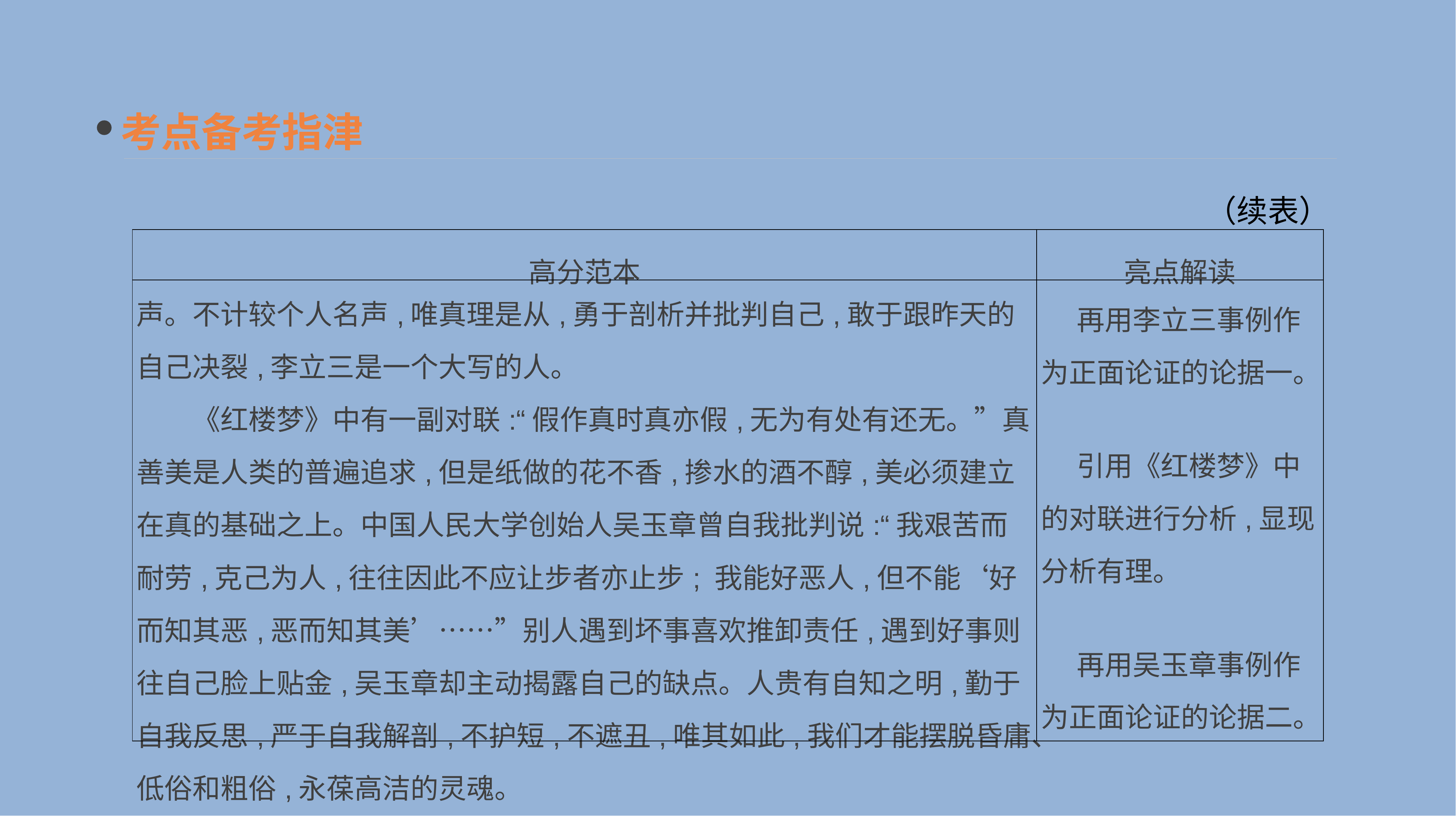

考点备考指津

（续表）
| 高分范本 | 亮点解读 |
| --- | --- |
| 声。不计较个人名声,唯真理是从,勇于剖析并批判自己,敢于跟昨天的自己决裂,李立三是一个大写的人。 　　《红楼梦》中有一副对联:“假作真时真亦假,无为有处有还无。”真善美是人类的普遍追求,但是纸做的花不香,掺水的酒不醇,美必须建立在真的基础之上。中国人民大学创始人吴玉章曾自我批判说:“我艰苦而耐劳,克己为人,往往因此不应让步者亦止步; 我能好恶人,但不能‘好而知其恶,恶而知其美’……”别人遇到坏事喜欢推卸责任,遇到好事则往自己脸上贴金,吴玉章却主动揭露自己的缺点。人贵有自知之明,勤于自我反思,严于自我解剖,不护短,不遮丑,唯其如此,我们才能摆脱昏庸、低俗和粗俗,永葆高洁的灵魂。 | 再用李立三事例作为正面论证的论据一。 　引用《红楼梦》中的对联进行分析,显现分析有理。 　再用吴玉章事例作为正面论证的论据二。 |